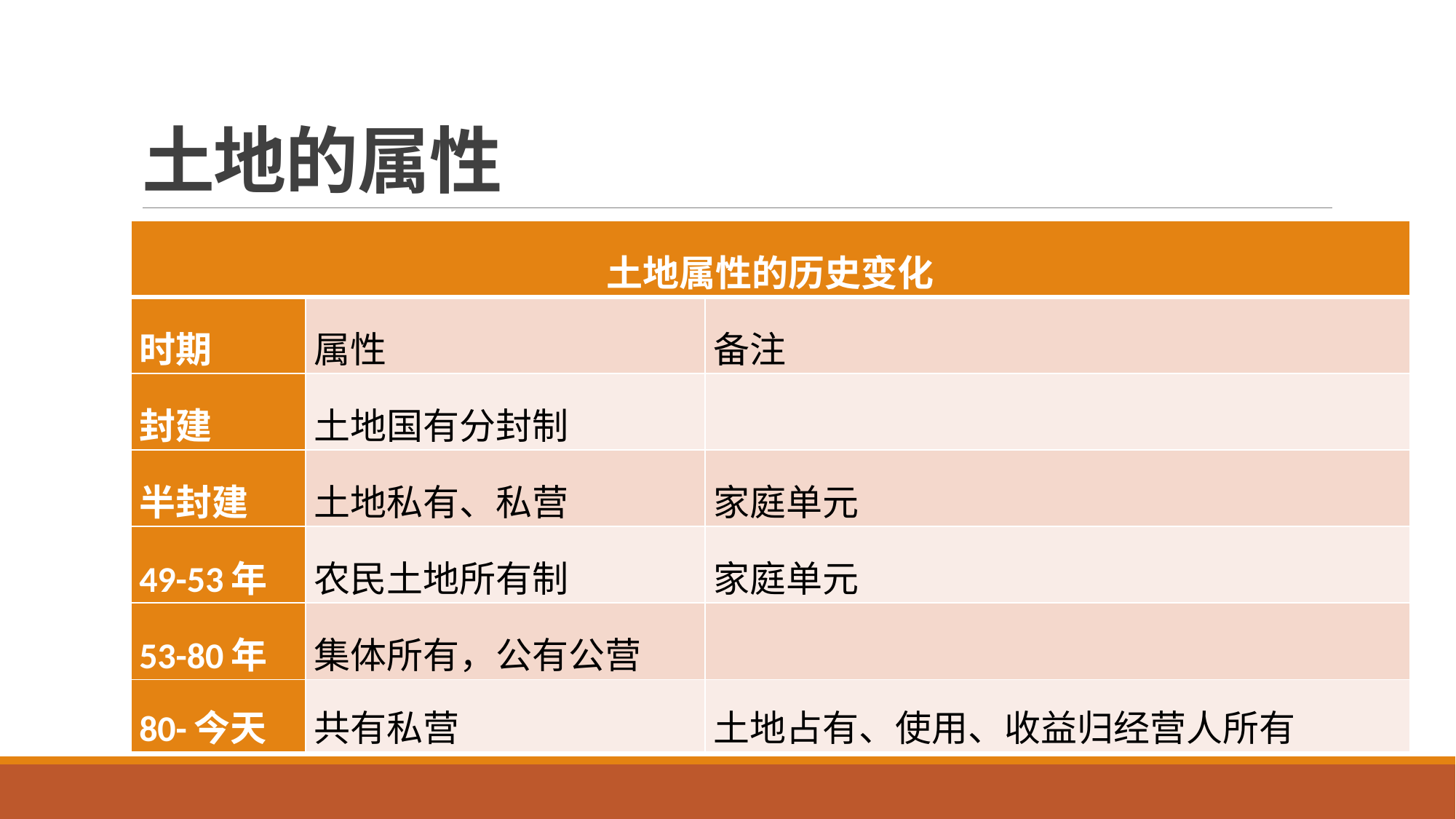

# 土地的属性
| 土地属性的历史变化 |  |  |
| --- | --- | --- |
| 时期 | 属性 | 备注 |
| 封建 | 土地国有分封制 |  |
| 半封建 | 土地私有、私营 | 家庭单元 |
| 49-53年 | 农民土地所有制 | 家庭单元 |
| 53-80年 | 集体所有，公有公营 |  |
| 80-今天 | 共有私营 | 土地占有、使用、收益归经营人所有 |